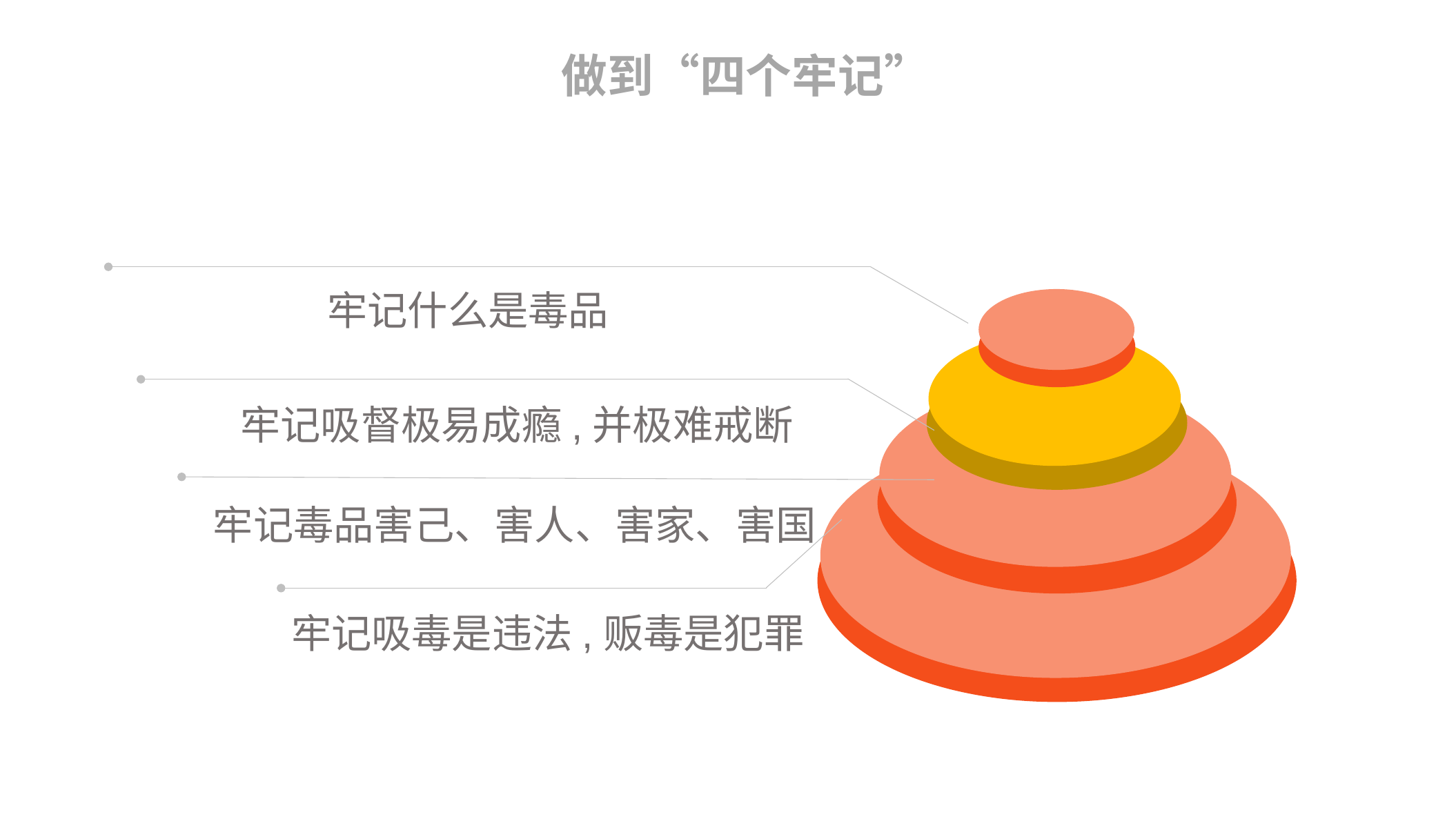

做到“四个牢记”
牢记什么是毒品

牢记吸督极易成瘾,并极难戒断

牢记毒品害己、害人、害家、害国
牢记吸毒是违法,贩毒是犯罪